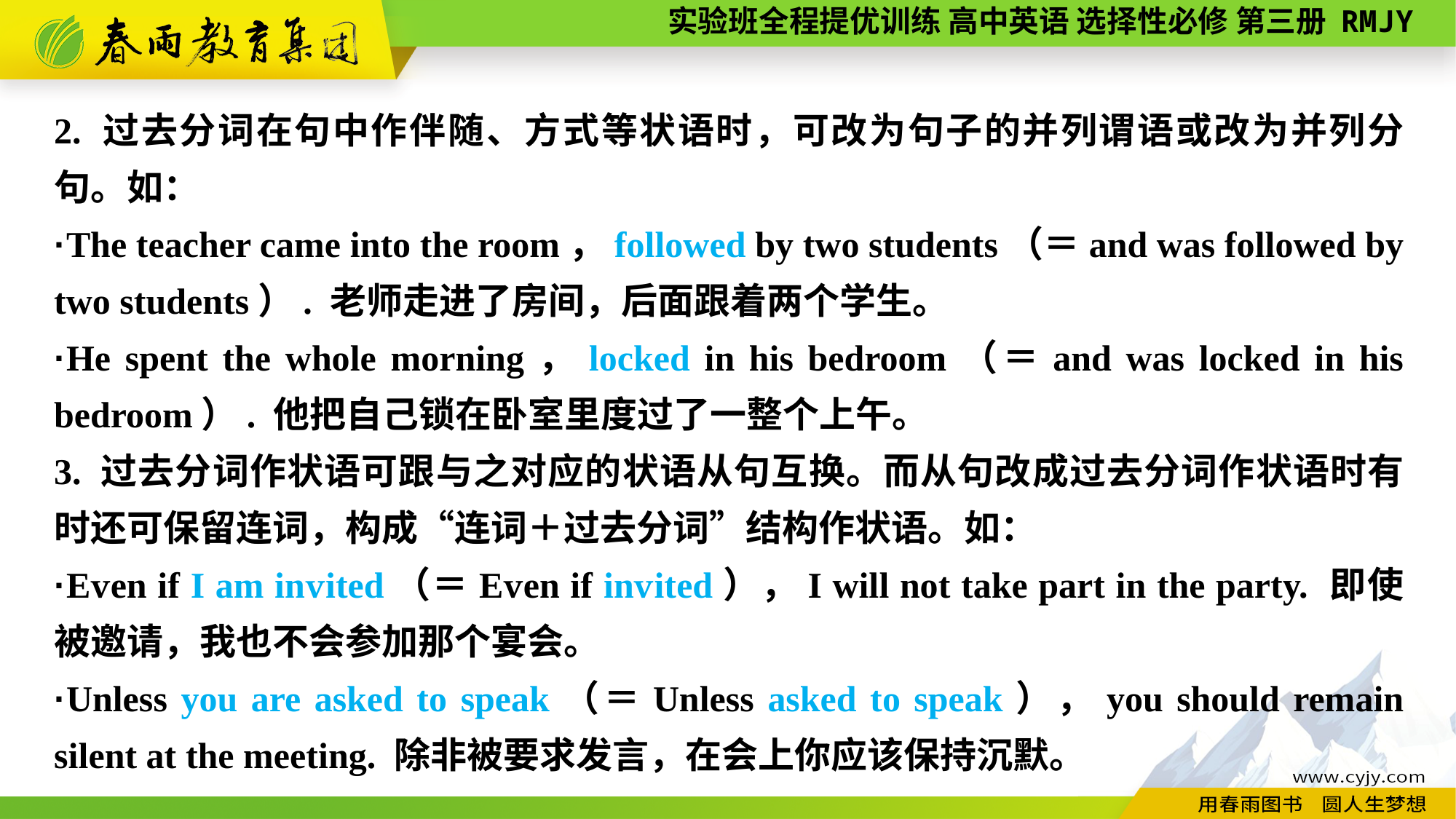

2. 过去分词在句中作伴随、方式等状语时，可改为句子的并列谓语或改为并列分句。如：
·The teacher came into the room，followed by two students（＝and was followed by two students）. 老师走进了房间，后面跟着两个学生。
·He spent the whole morning，locked in his bedroom（＝and was locked in his bedroom）. 他把自己锁在卧室里度过了一整个上午。
3. 过去分词作状语可跟与之对应的状语从句互换。而从句改成过去分词作状语时有时还可保留连词，构成“连词＋过去分词”结构作状语。如：
·Even if I am invited（＝Even if invited），I will not take part in the party. 即使被邀请，我也不会参加那个宴会。
·Unless you are asked to speak（＝Unless asked to speak），you should remain silent at the meeting. 除非被要求发言，在会上你应该保持沉默。